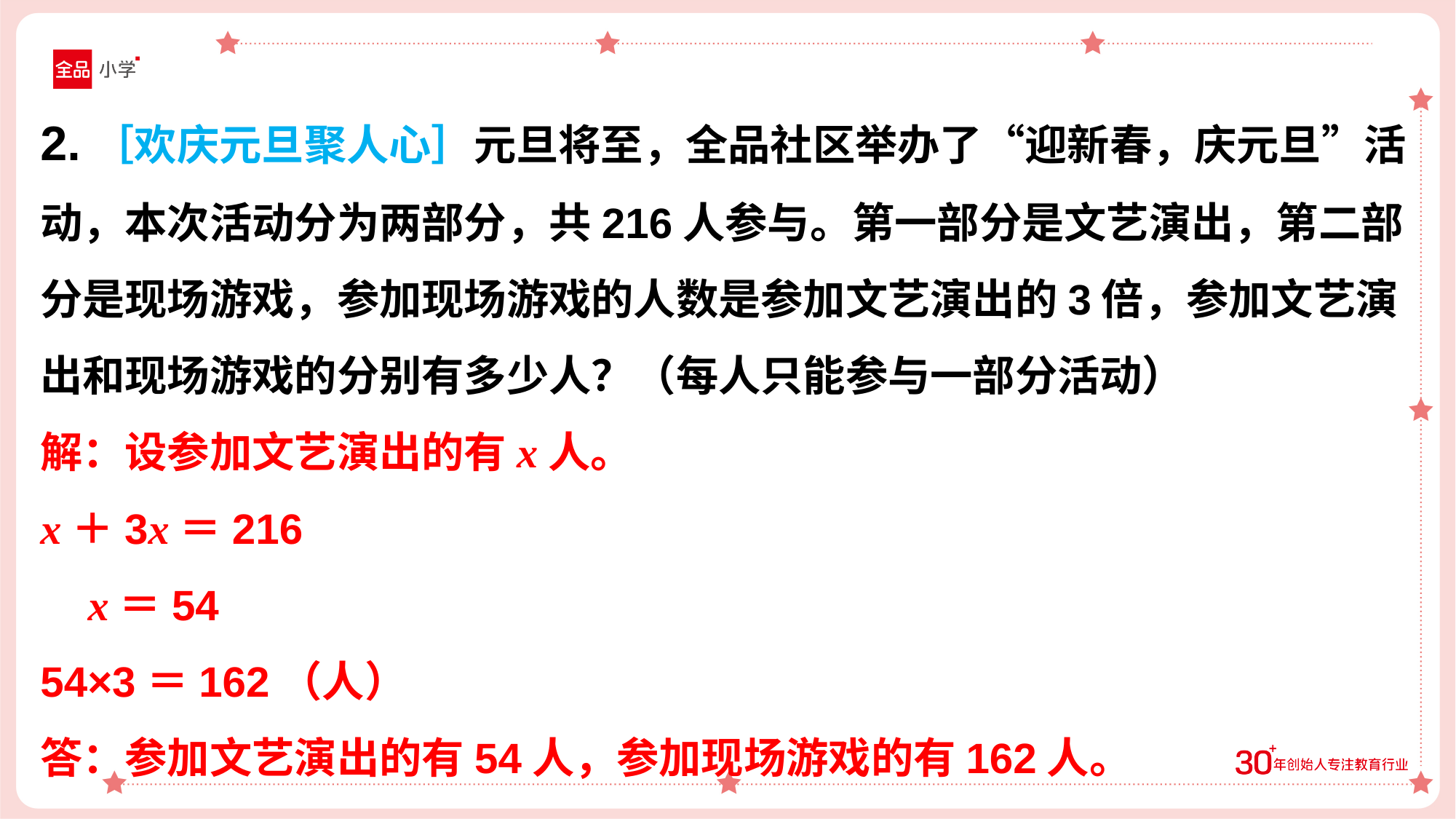

2.［欢庆元旦聚人心］元旦将至，全品社区举办了“迎新春，庆元旦”活动，本次活动分为两部分，共216人参与。第一部分是文艺演出，第二部分是现场游戏，参加现场游戏的人数是参加文艺演出的3倍，参加文艺演出和现场游戏的分别有多少人？（每人只能参与一部分活动）
解：设参加文艺演出的有x人。
x＋3x＝216
    x＝54
54×3＝162（人）
答：参加文艺演出的有54人，参加现场游戏的有162人。